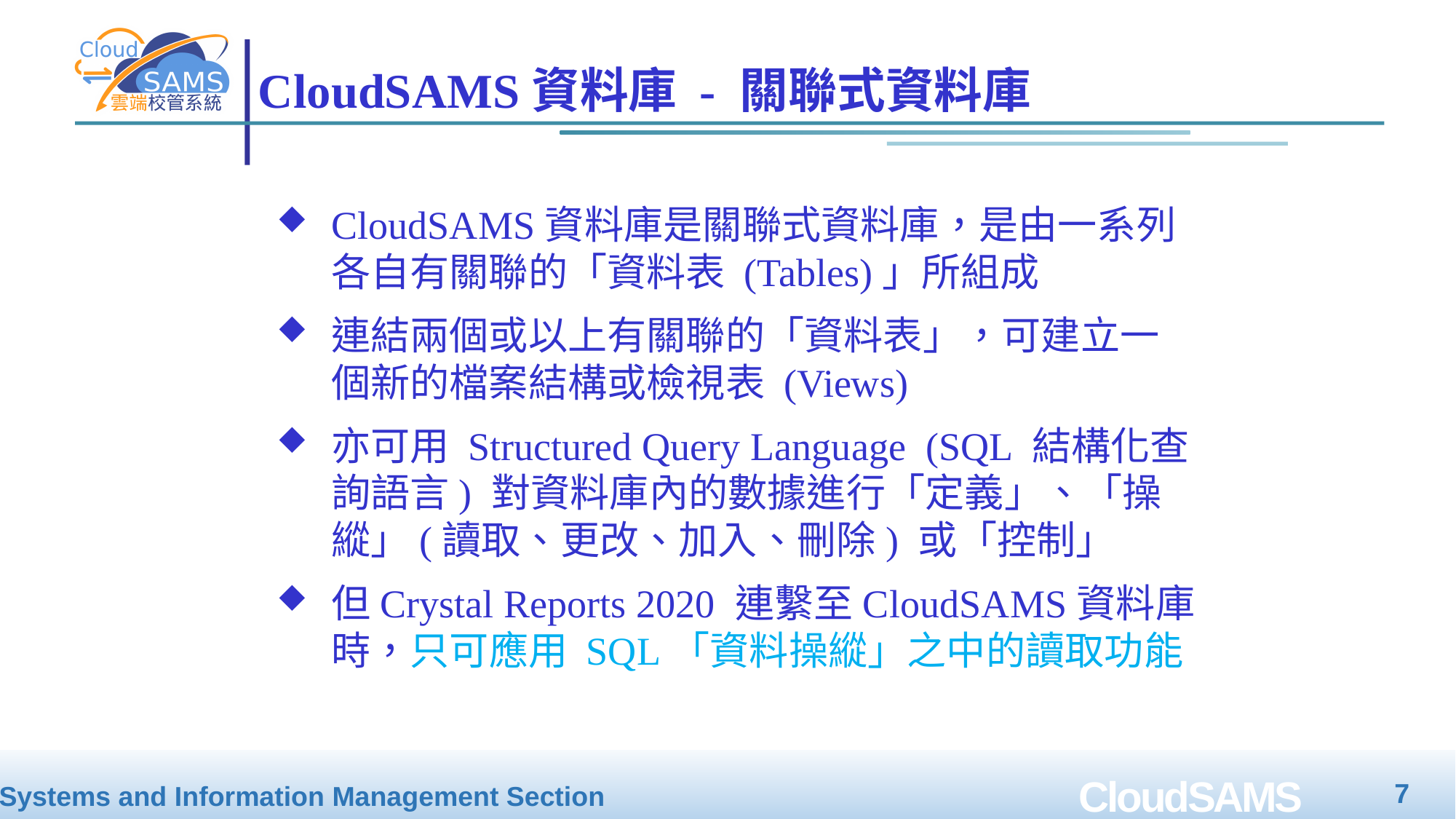

# CloudSAMS資料庫 - 關聯式資料庫
CloudSAMS資料庫是關聯式資料庫，是由一系列   各自有關聯的「資料表 (Tables)」所組成
連結兩個或以上有關聯的「資料表」，可建立一  個新的檔案結構或檢視表 (Views)
亦可用 Structured Query Language  (SQL 結構化查詢語言) 對資料庫內的數據進行「定義」、「操縱」(讀取、更改、加入、刪除) 或「控制」
但Crystal Reports 2020 連繫至CloudSAMS資料庫時，只可應用 SQL「資料操縱」之中的讀取功能
7